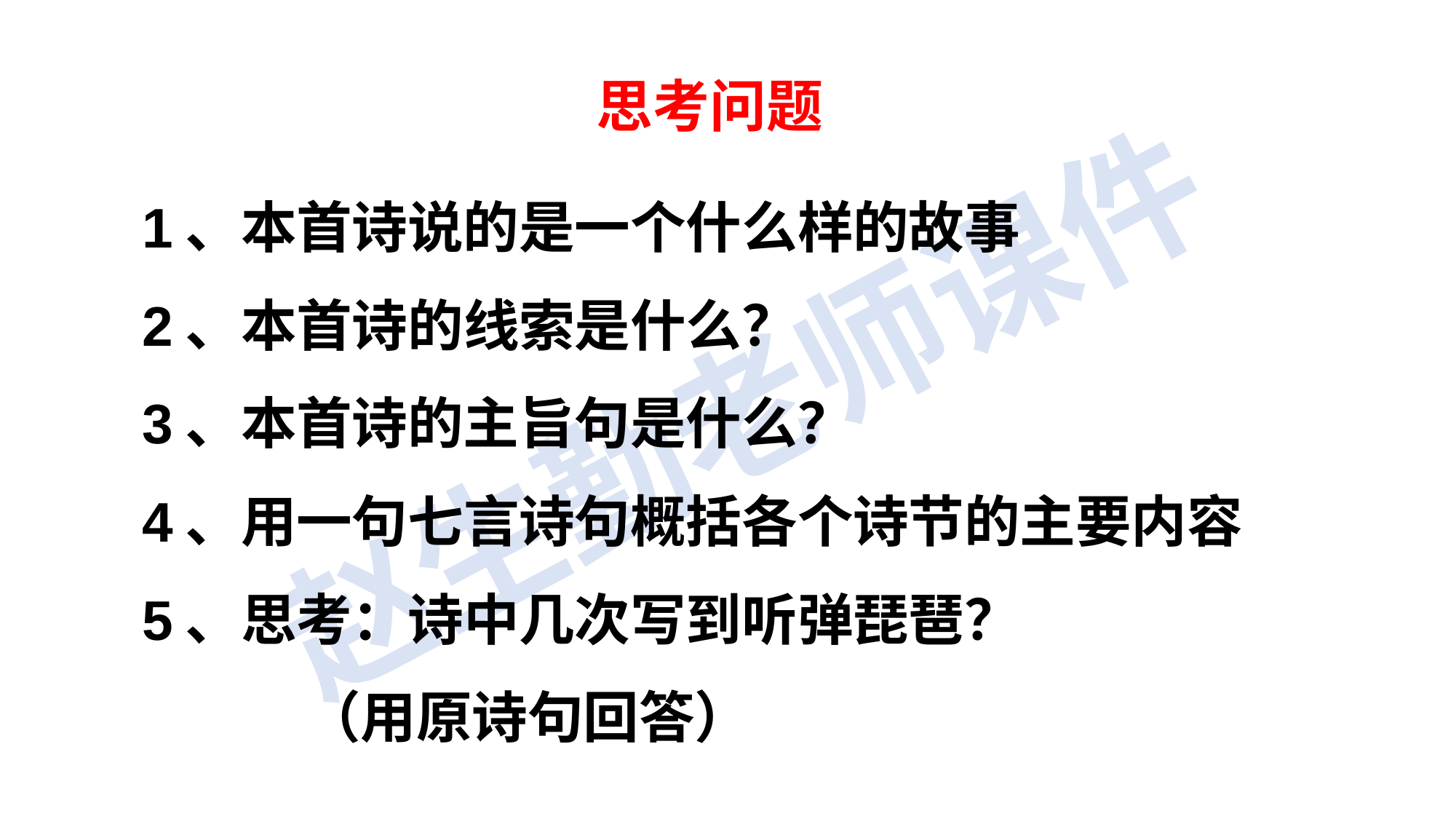

# 思考问题
1、本首诗说的是一个什么样的故事
2、本首诗的线索是什么？
3、本首诗的主旨句是什么？
4、用一句七言诗句概括各个诗节的主要内容
5、思考：诗中几次写到听弹琵琶？
            （用原诗句回答）